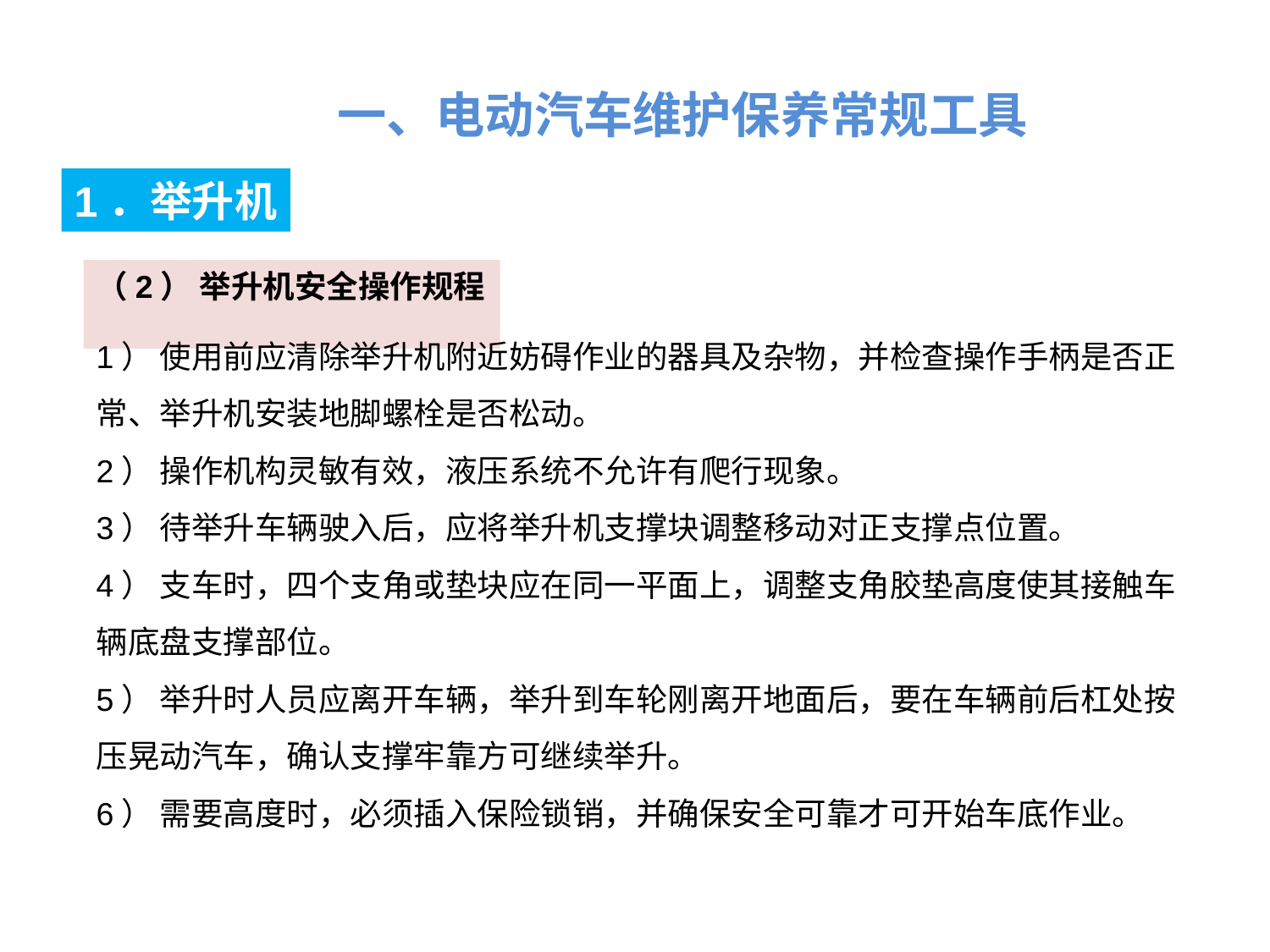

一、电动汽车维护保养常规工具
1．举升机
（2） 举升机安全操作规程
1） 使用前应清除举升机附近妨碍作业的器具及杂物，并检查操作手柄是否正常、举升机安装地脚螺栓是否松动。
2） 操作机构灵敏有效，液压系统不允许有爬行现象。
3） 待举升车辆驶入后，应将举升机支撑块调整移动对正支撑点位置。
4） 支车时，四个支角或垫块应在同一平面上，调整支角胶垫高度使其接触车辆底盘支撑部位。
5） 举升时人员应离开车辆，举升到车轮刚离开地面后，要在车辆前后杠处按压晃动汽车，确认支撑牢靠方可继续举升。
6） 需要高度时，必须插入保险锁销，并确保安全可靠才可开始车底作业。